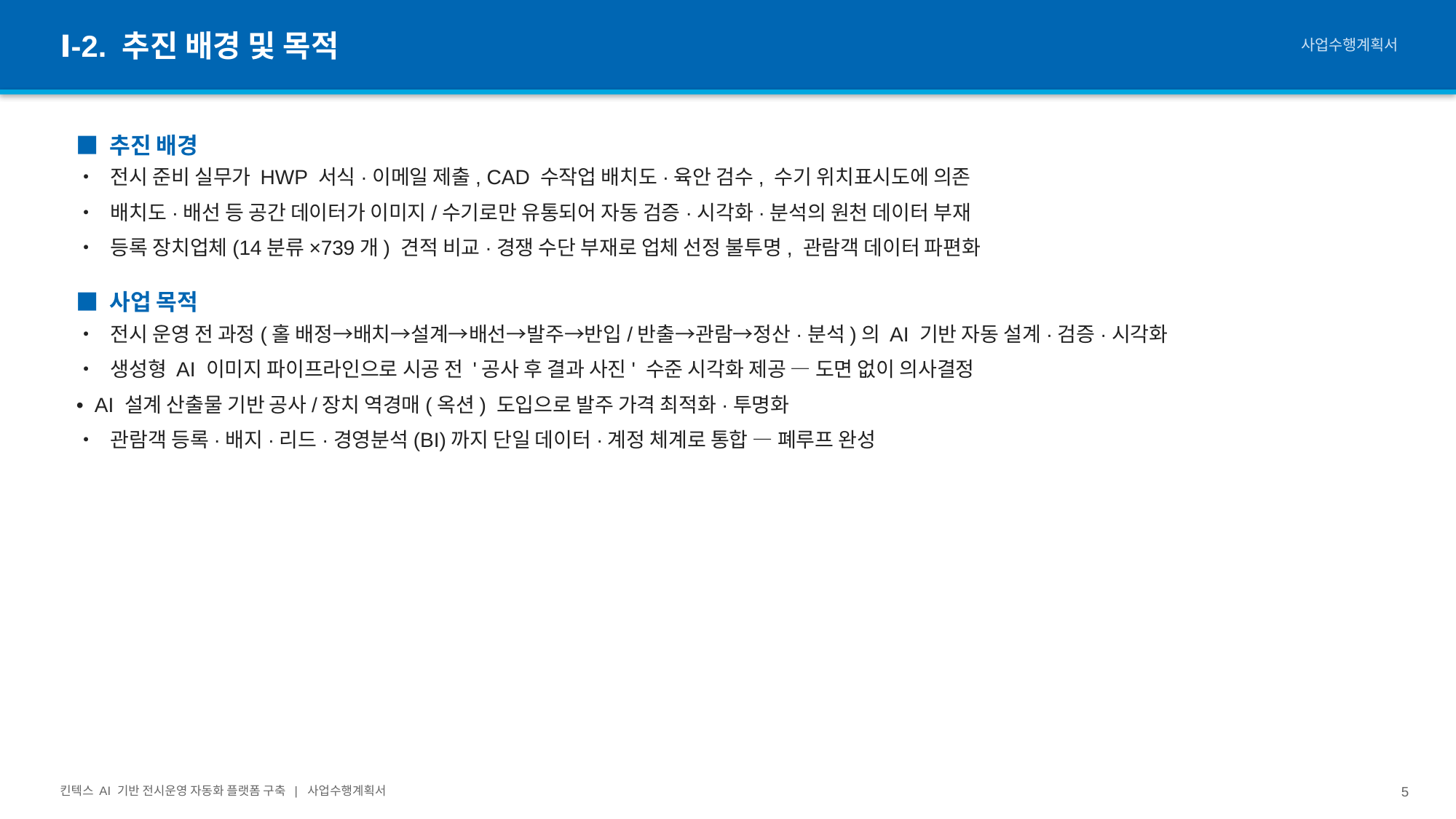

Ⅰ-2. 추진 배경 및 목적
사업수행계획서

■ 추진 배경
•  전시 준비 실무가 HWP 서식·이메일 제출, CAD 수작업 배치도·육안 검수, 수기 위치표시도에 의존
•  배치도·배선 등 공간 데이터가 이미지/수기로만 유통되어 자동 검증·시각화·분석의 원천 데이터 부재
•  등록 장치업체(14분류×739개) 견적 비교·경쟁 수단 부재로 업체 선정 불투명, 관람객 데이터 파편화
■ 사업 목적
•  전시 운영 전 과정(홀 배정→배치→설계→배선→발주→반입/반출→관람→정산·분석)의 AI 기반 자동 설계·검증·시각화
•  생성형 AI 이미지 파이프라인으로 시공 전 '공사 후 결과 사진' 수준 시각화 제공 — 도면 없이 의사결정
•  AI 설계 산출물 기반 공사/장치 역경매(옥션) 도입으로 발주 가격 최적화·투명화
•  관람객 등록·배지·리드·경영분석(BI)까지 단일 데이터·계정 체계로 통합 — 폐루프 완성
킨텍스 AI 기반 전시운영 자동화 플랫폼 구축  |  사업수행계획서
5